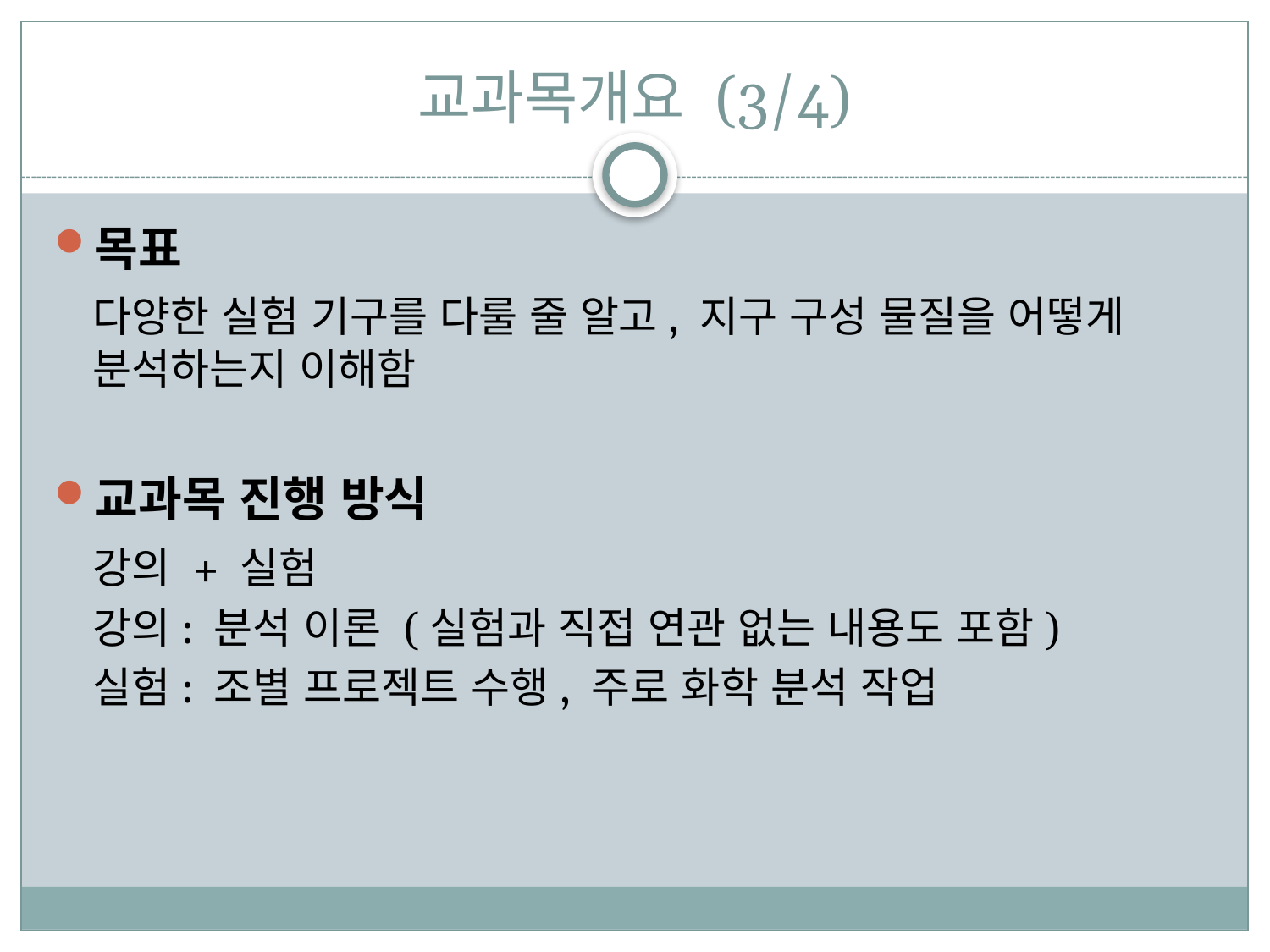

# 교과목개요 (3/4)
목표
	다양한 실험 기구를 다룰 줄 알고, 지구 구성 물질을 어떻게 분석하는지 이해함

교과목 진행 방식
	강의 + 실험
	강의: 분석 이론 (실험과 직접 연관 없는 내용도 포함)
	실험: 조별 프로젝트 수행, 주로 화학 분석 작업